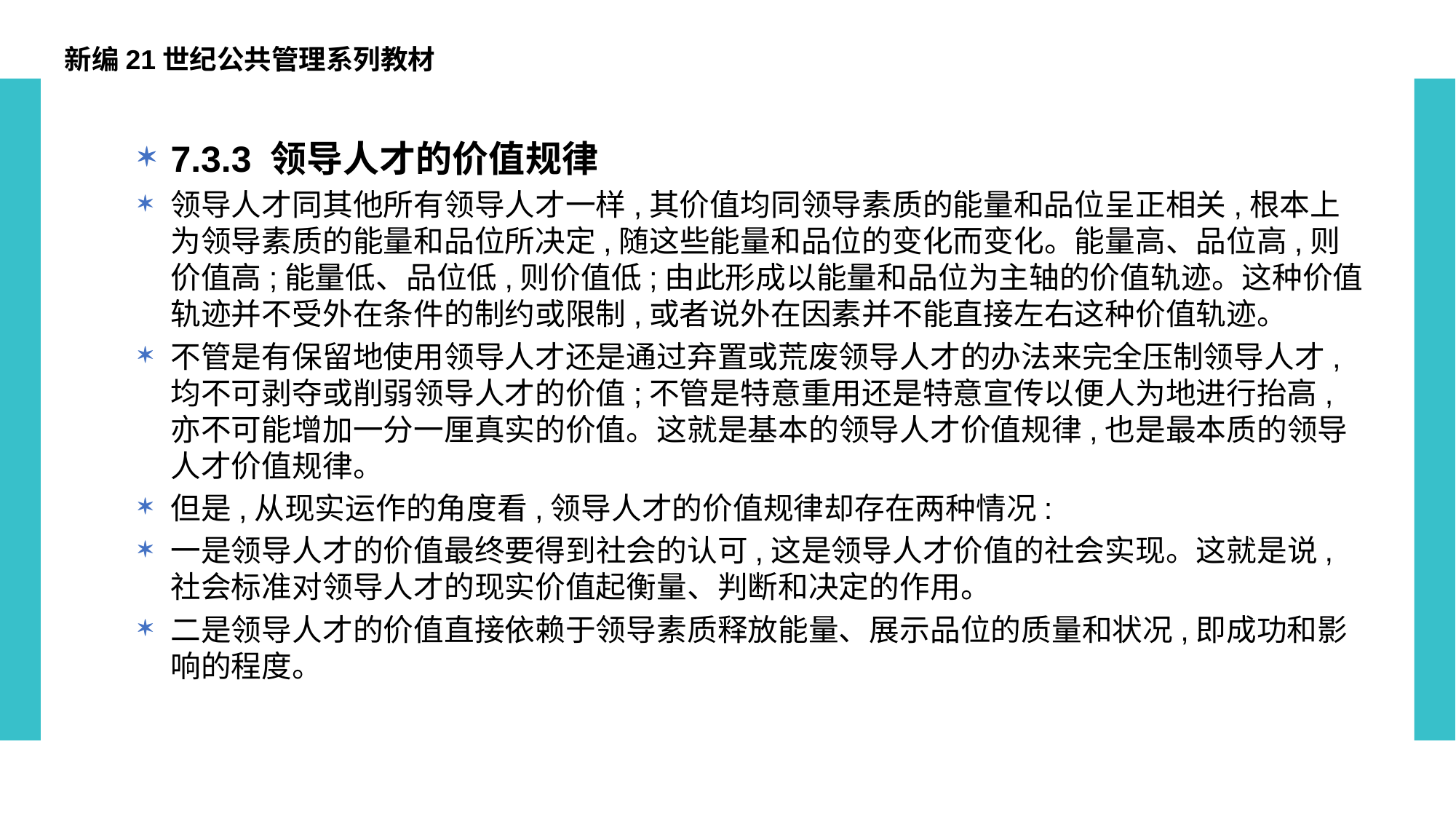

新编21世纪公共管理系列教材
7.3.3 领导人才的价值规律
领导人才同其他所有领导人才一样,其价值均同领导素质的能量和品位呈正相关,根本上为领导素质的能量和品位所决定,随这些能量和品位的变化而变化。能量高、品位高,则价值高;能量低、品位低,则价值低;由此形成以能量和品位为主轴的价值轨迹。这种价值轨迹并不受外在条件的制约或限制,或者说外在因素并不能直接左右这种价值轨迹。
不管是有保留地使用领导人才还是通过弃置或荒废领导人才的办法来完全压制领导人才,均不可剥夺或削弱领导人才的价值;不管是特意重用还是特意宣传以便人为地进行抬高,亦不可能增加一分一厘真实的价值。这就是基本的领导人才价值规律,也是最本质的领导人才价值规律。
但是,从现实运作的角度看,领导人才的价值规律却存在两种情况:
一是领导人才的价值最终要得到社会的认可,这是领导人才价值的社会实现。这就是说,社会标准对领导人才的现实价值起衡量、判断和决定的作用。
二是领导人才的价值直接依赖于领导素质释放能量、展示品位的质量和状况,即成功和影响的程度。